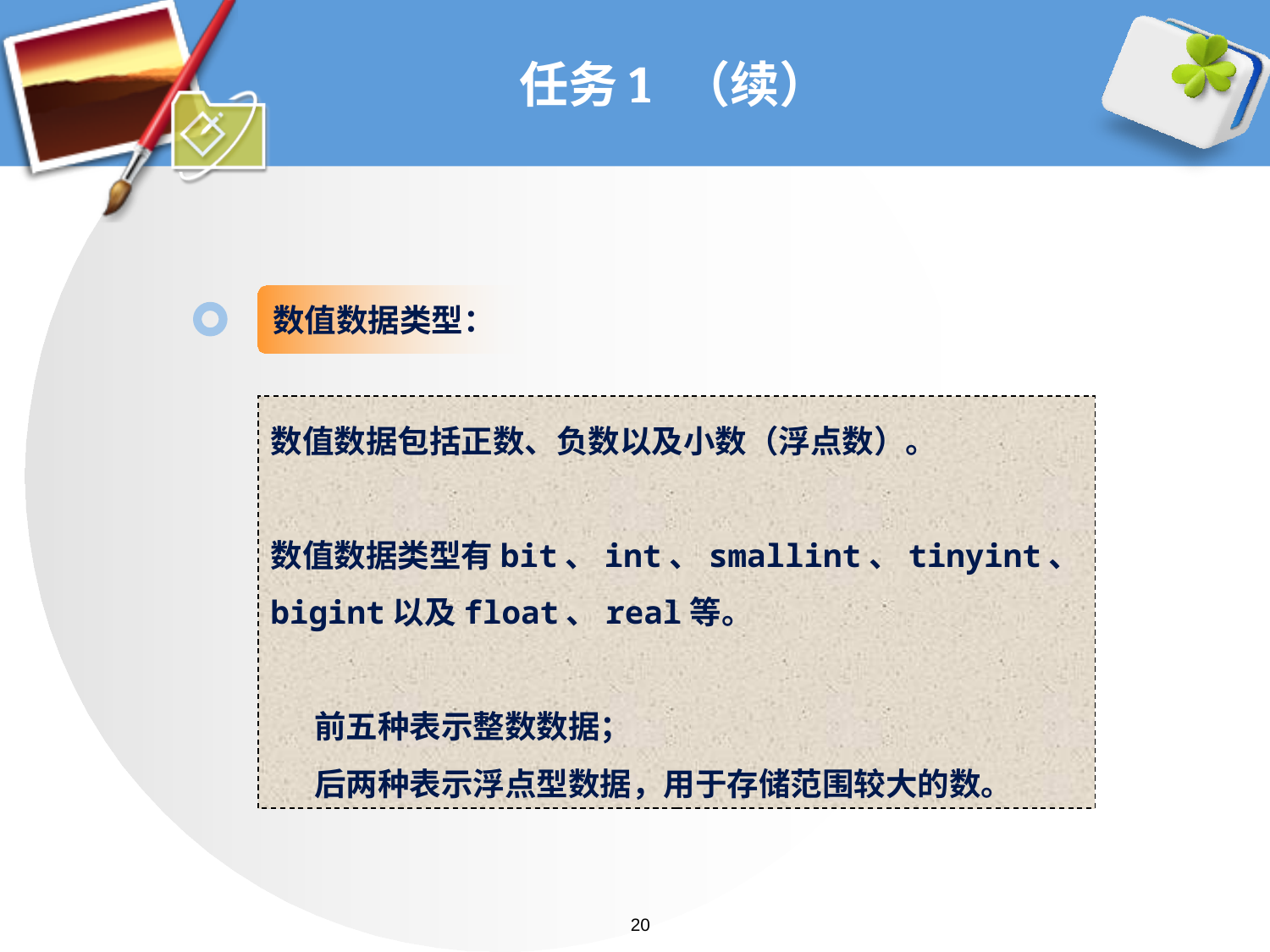

# 任务1  （续）
数值数据类型：

数值数据包括正数、负数以及小数（浮点数）。

数值数据类型有bit、int、smallint、tinyint、bigint以及float、real等。

     前五种表示整数数据；
     后两种表示浮点型数据，用于存储范围较大的数。
20